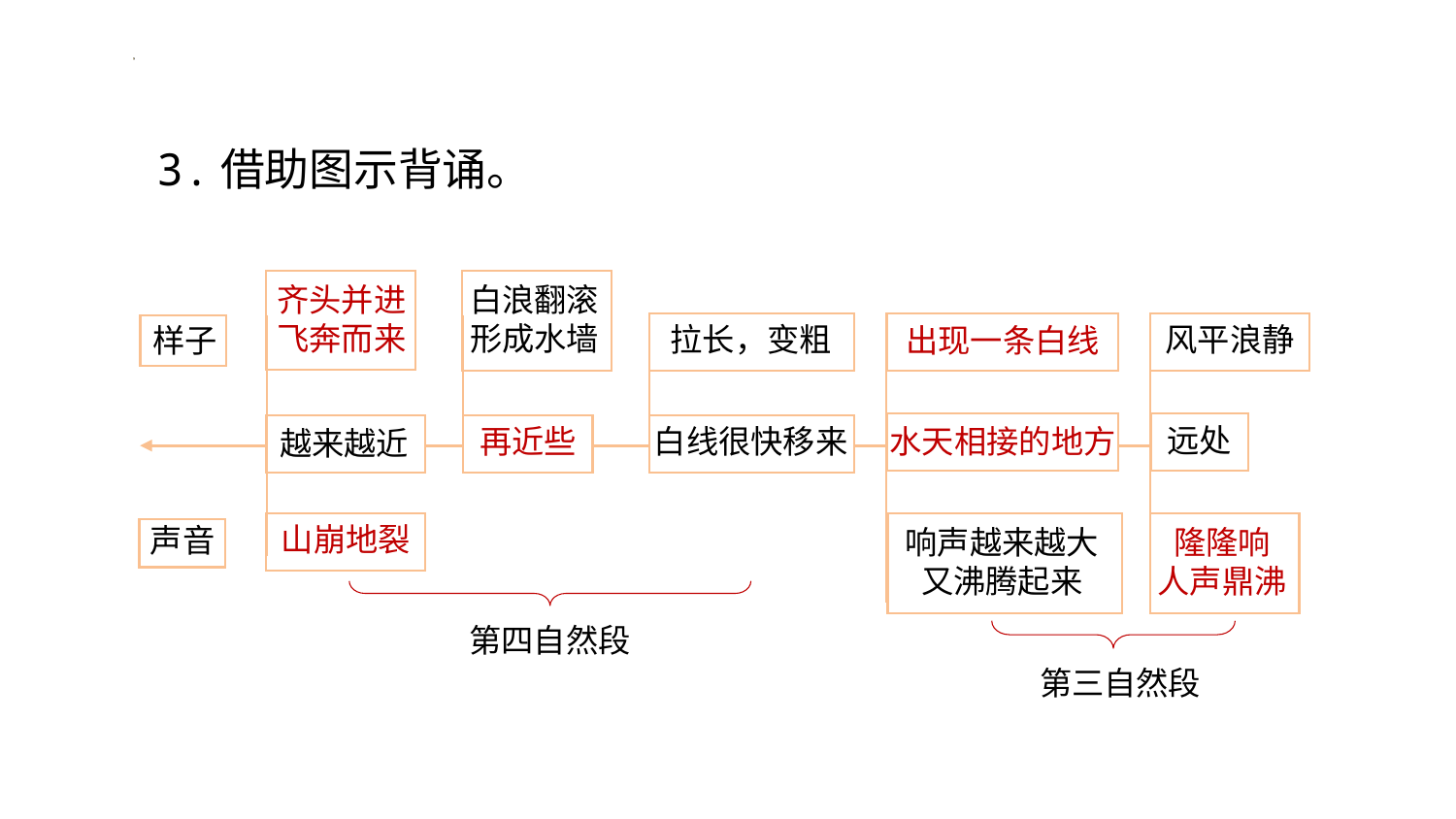

3.借助图示背诵。

白浪翻滚
形成水墙
齐头并进
飞奔而来
拉长，变粗

风平浪静

样子

出现一条白线

远处

水天相接的地方

再近些
白线很快移来

越来越近

山崩地裂

声音

响声越来越大又沸腾起来

隆隆响
人声鼎沸
第四自然段
第三自然段